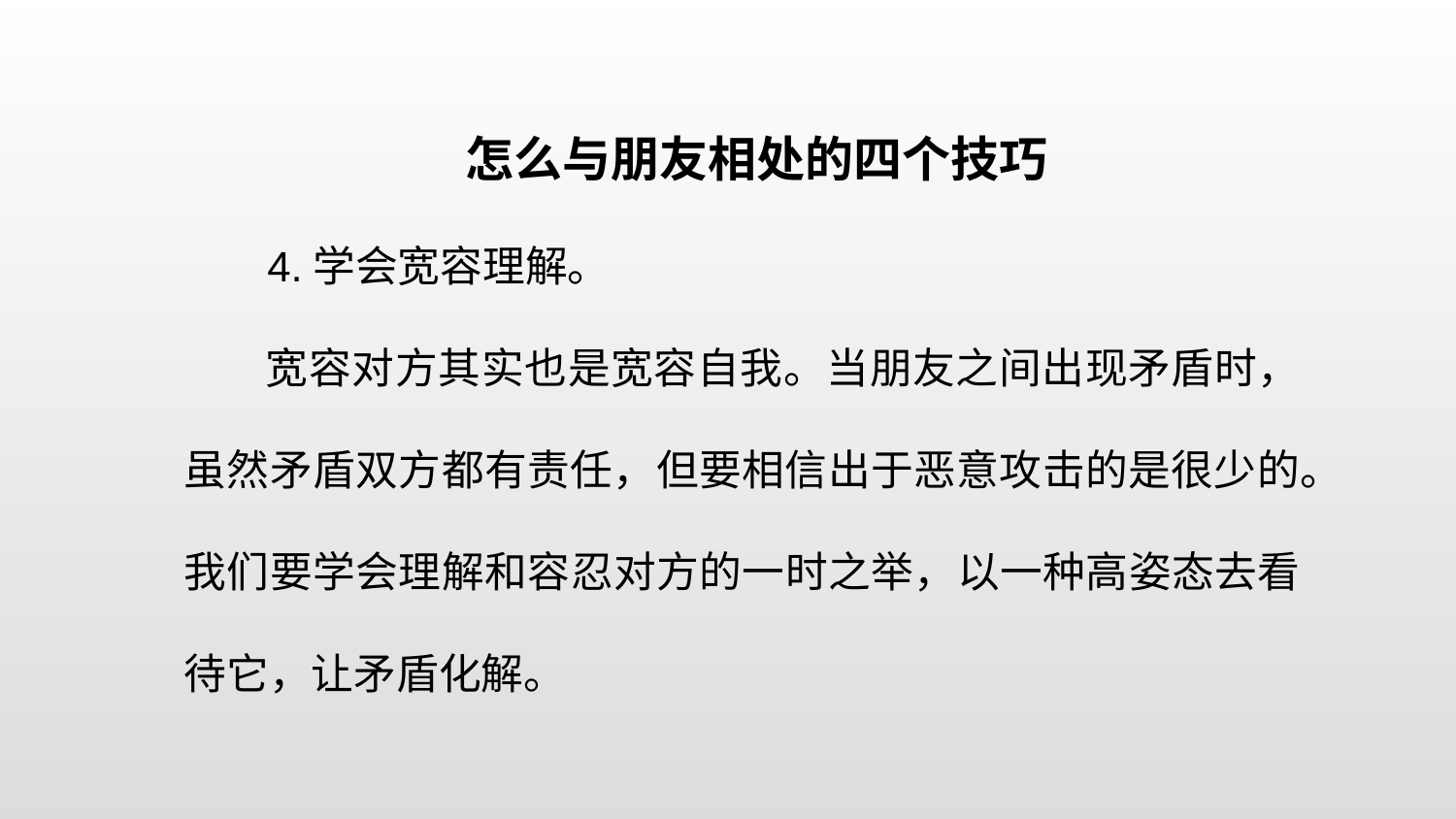

怎么与朋友相处的四个技巧
       4.学会宽容理解。
       宽容对方其实也是宽容自我。当朋友之间出现矛盾时，虽然矛盾双方都有责任，但要相信出于恶意攻击的是很少的。我们要学会理解和容忍对方的一时之举，以一种高姿态去看待它，让矛盾化解。